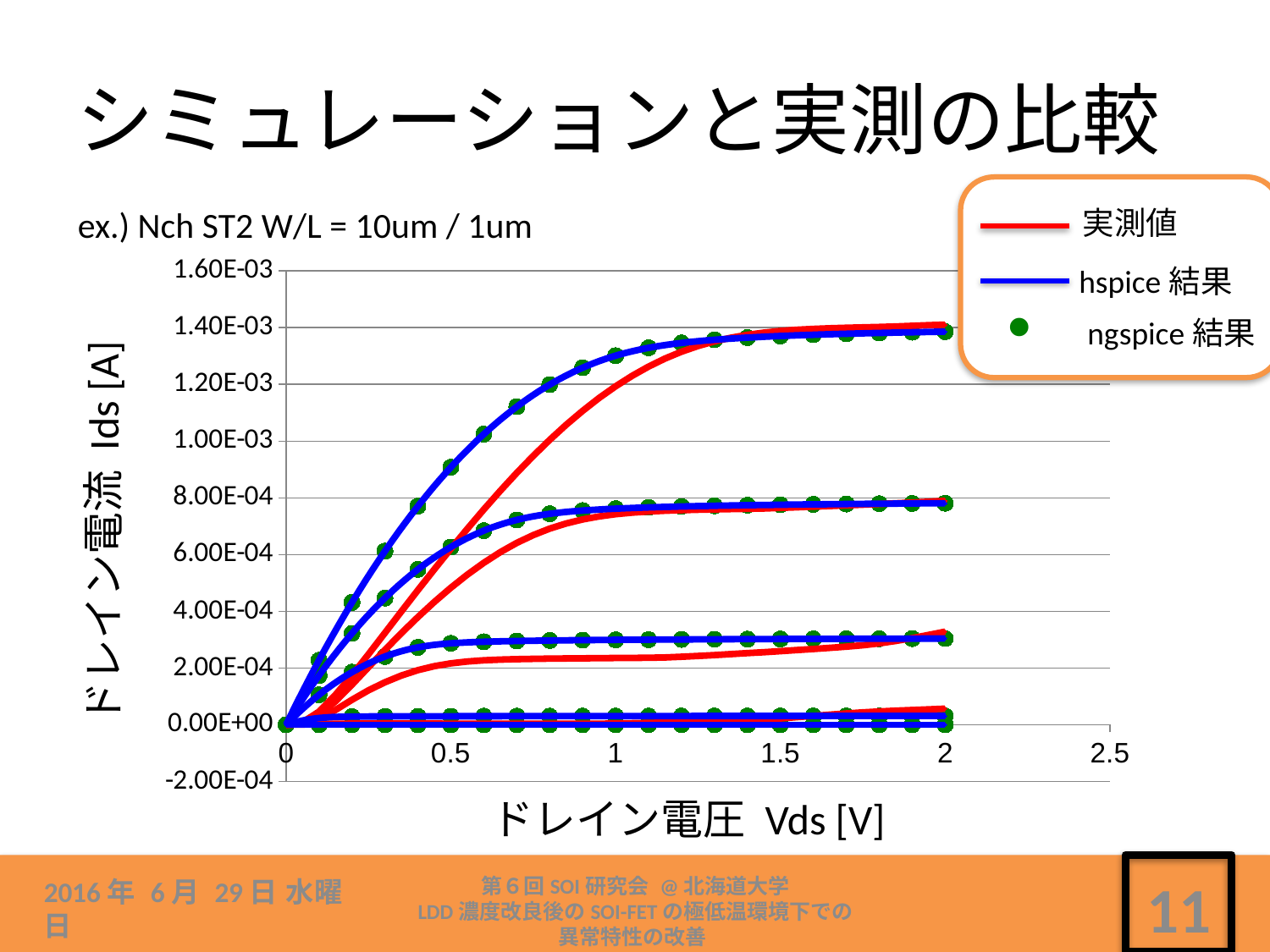

# シミュレーションと実測の比較

実測値
hspice結果

ngspice結果
ex.) Nch ST2 W/L = 10um / 1um

### Chart

| Category |  |  |  |  |  |  |  |  |  |  |  |  |  |  |  |  |  |  |
|---|---|---|---|---|---|---|---|---|---|---|---|---|---|---|---|---|---|---|
ドレイン電流 Ids [A]
ドレイン電圧 Vds [V]
第６回SOI研究会 @北海道大学
LDD濃度改良後のSOI-FETの極低温環境下での
異常特性の改善
2016年 6月 29日 水曜日
11